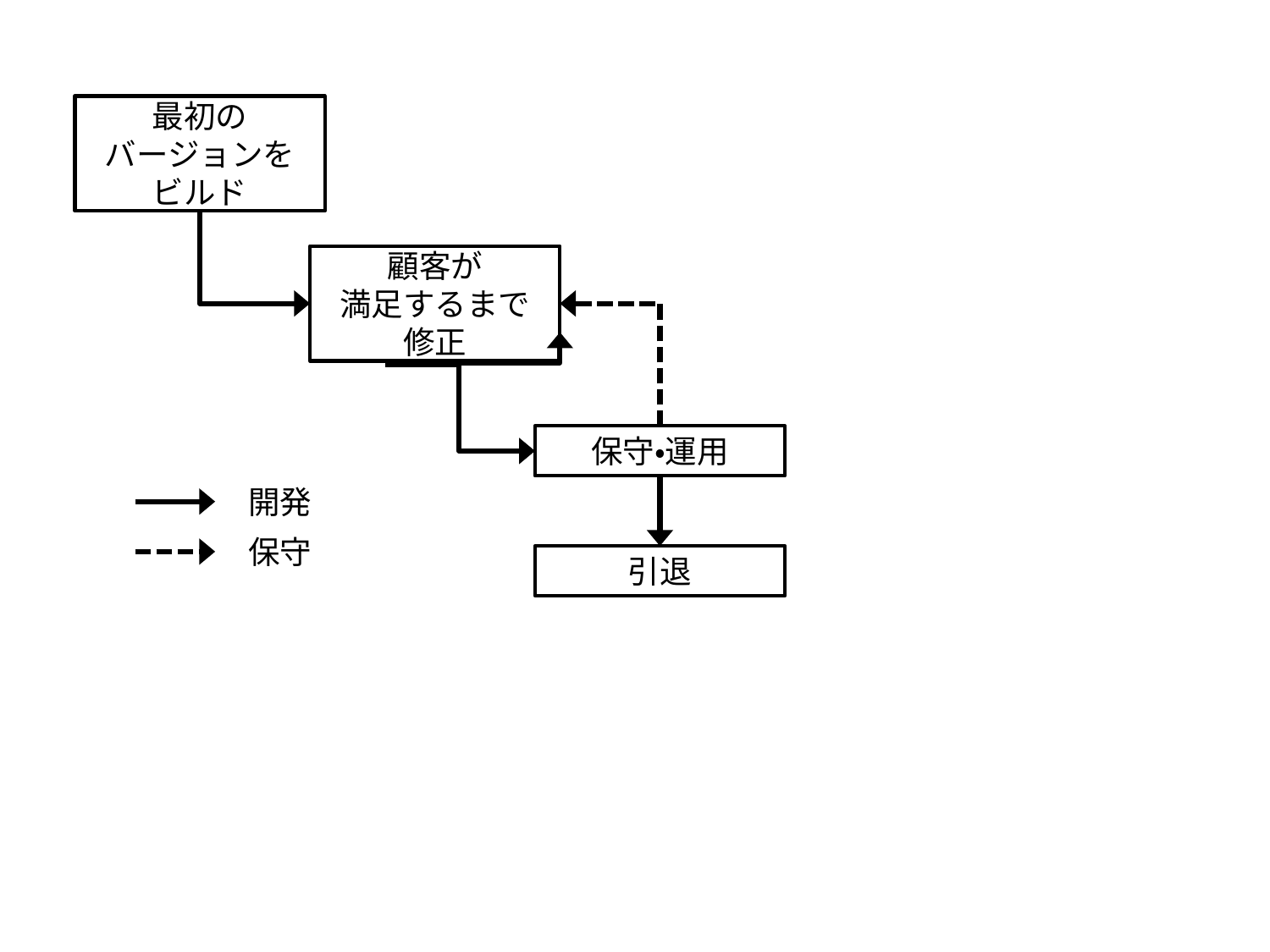

最初の
バージョンを
ビルド
顧客が
満足するまで
修正
保守・運用
開発
保守
引退